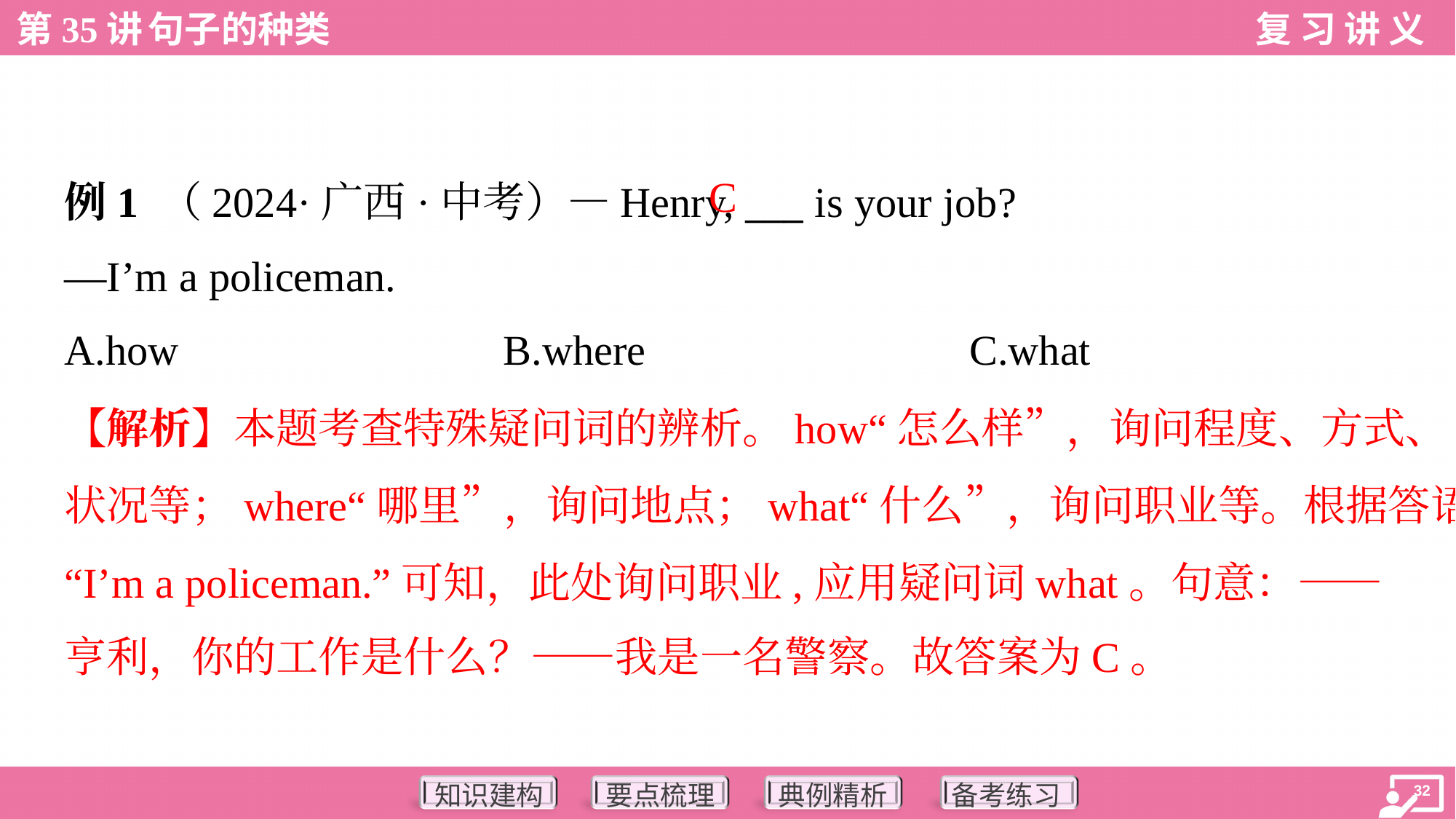

C
例1 （2024·广西·中考）—Henry, ___ is your job?
—I’m a policeman.
A.how	B.where	C.what
【解析】本题考查特殊疑问词的辨析。how“怎么样”，询问程度、方式、
状况等；where“哪里”，询问地点；what“什么”，询问职业等。根据答语
“I’m a policeman.”可知，此处询问职业,应用疑问词what。句意：——
亨利，你的工作是什么？——我是一名警察。故答案为C。